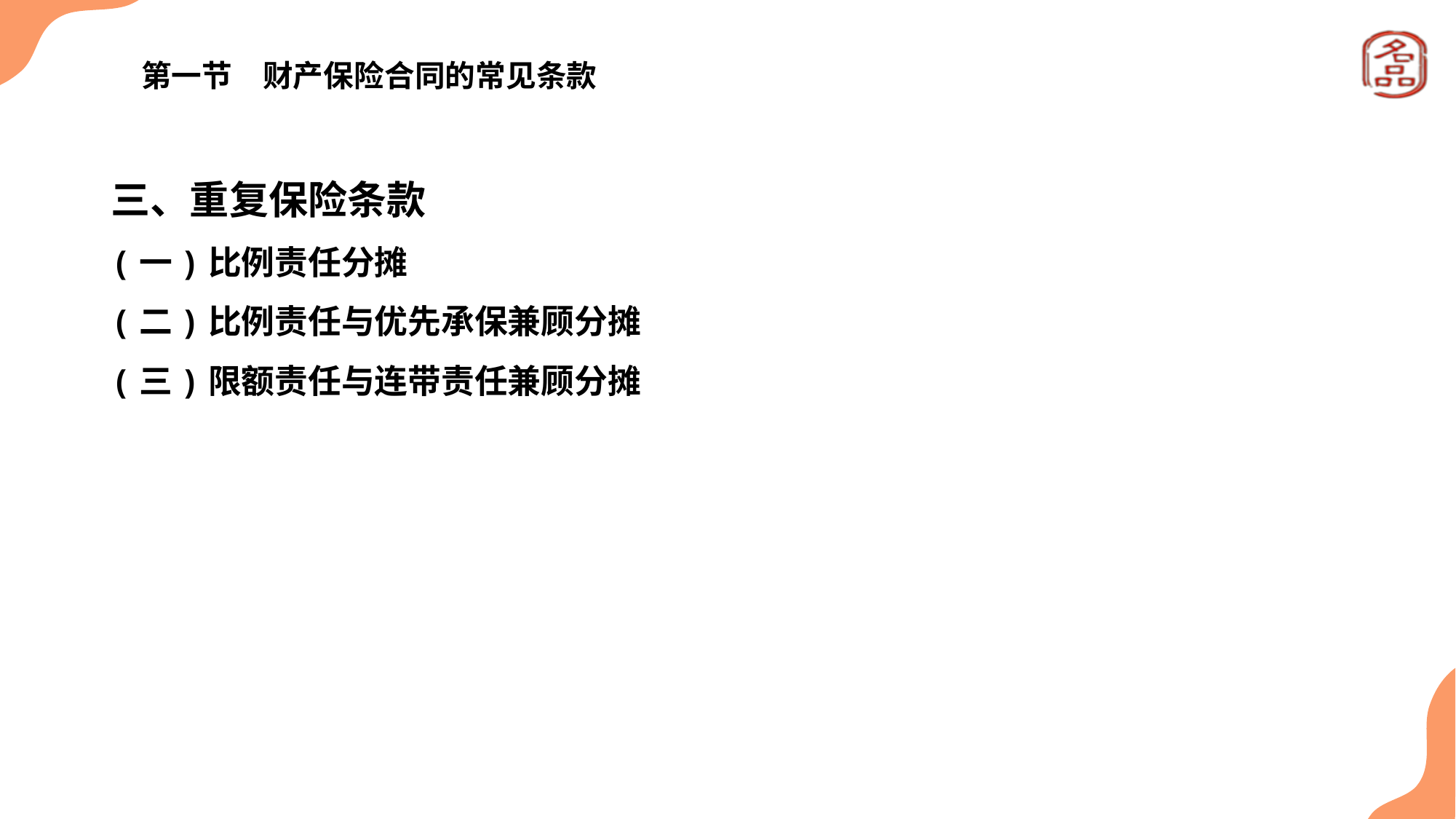

# 第一节　财产保险合同的常见条款
三、重复保险条款
(一)比例责任分摊
(二)比例责任与优先承保兼顾分摊
(三)限额责任与连带责任兼顾分摊